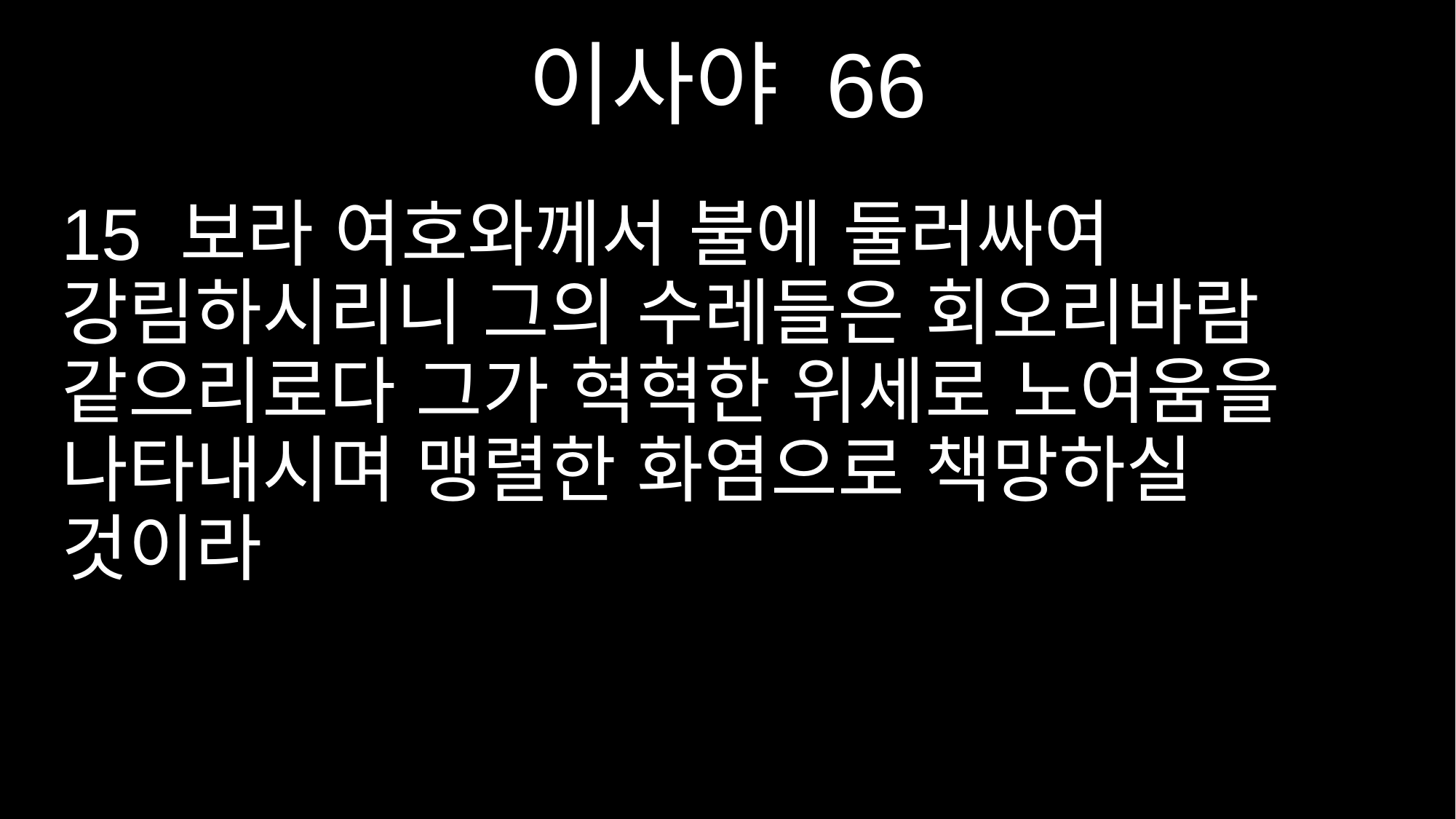

이사야 66
15 보라 여호와께서 불에 둘러싸여 강림하시리니 그의 수레들은 회오리바람 같으리로다 그가 혁혁한 위세로 노여움을 나타내시며 맹렬한 화염으로 책망하실 것이라